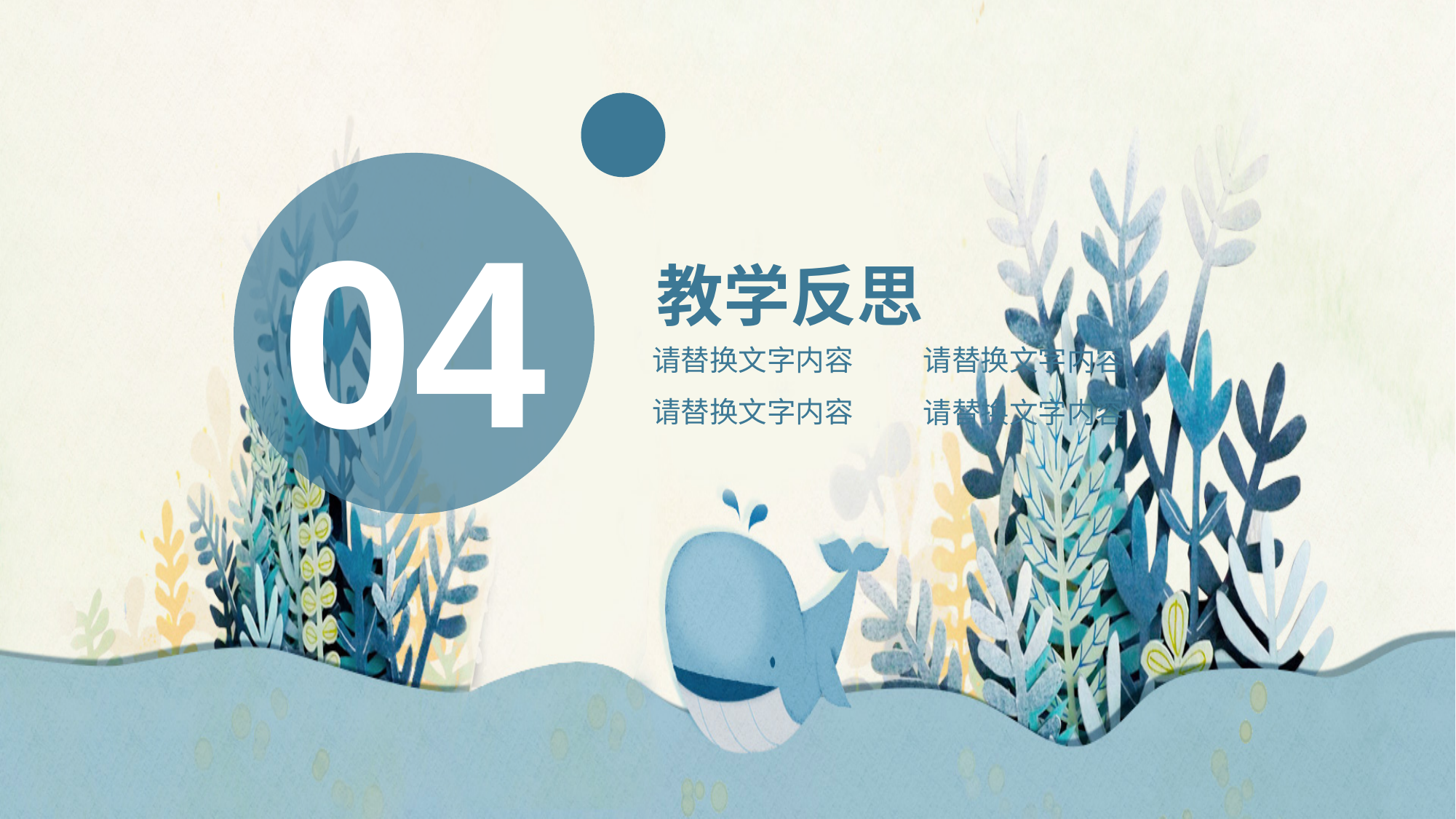

04
教学反思
请替换文字内容
请替换文字内容
请替换文字内容
请替换文字内容